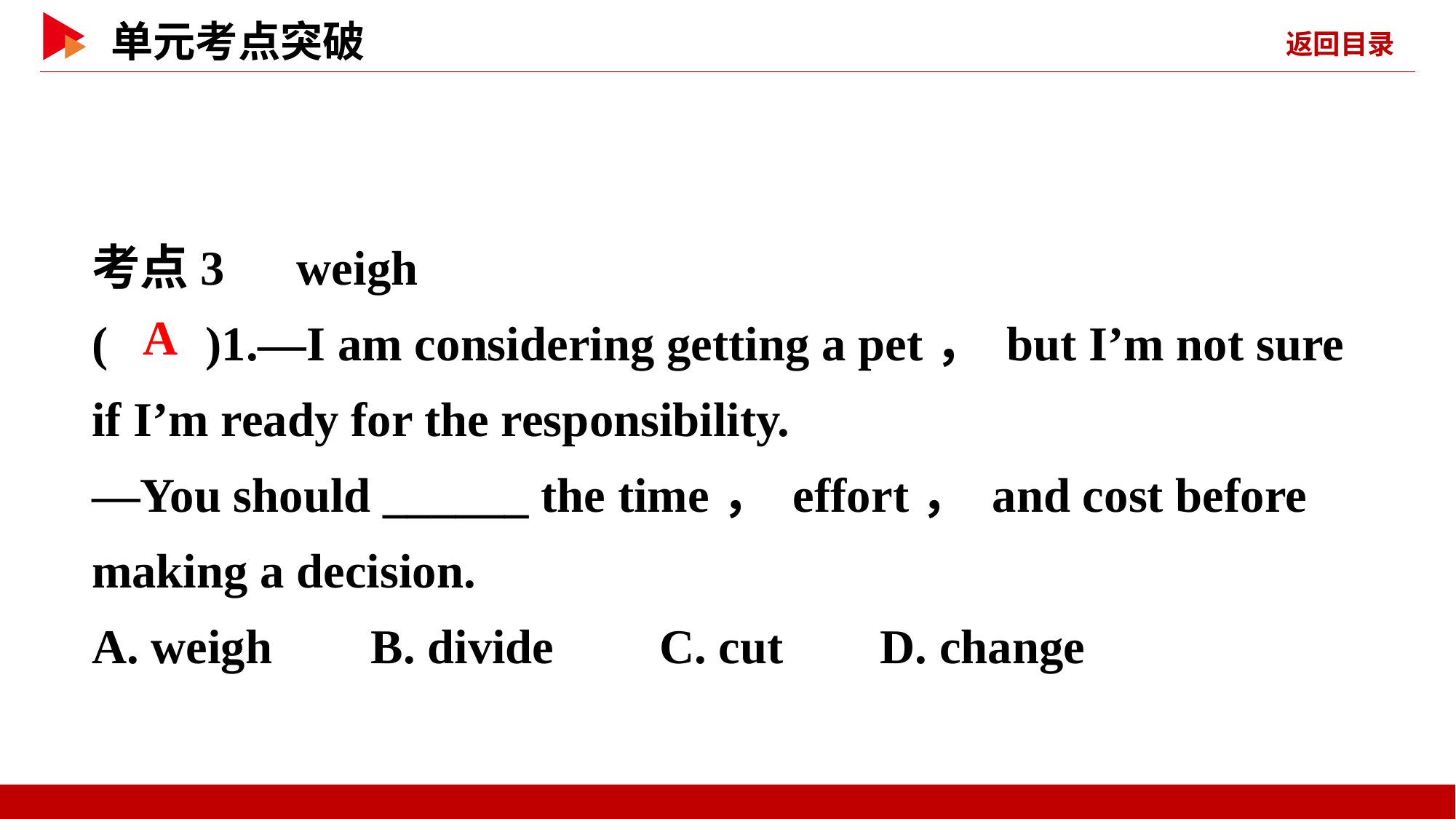

考点3　weigh
(        )1.—I am considering getting a pet， but I’m not sure if I’m ready for the responsibility.
—You should ______ the time， effort， and cost before making a decision.
A. weigh	     B. divide	  C. cut	  D. change
   A